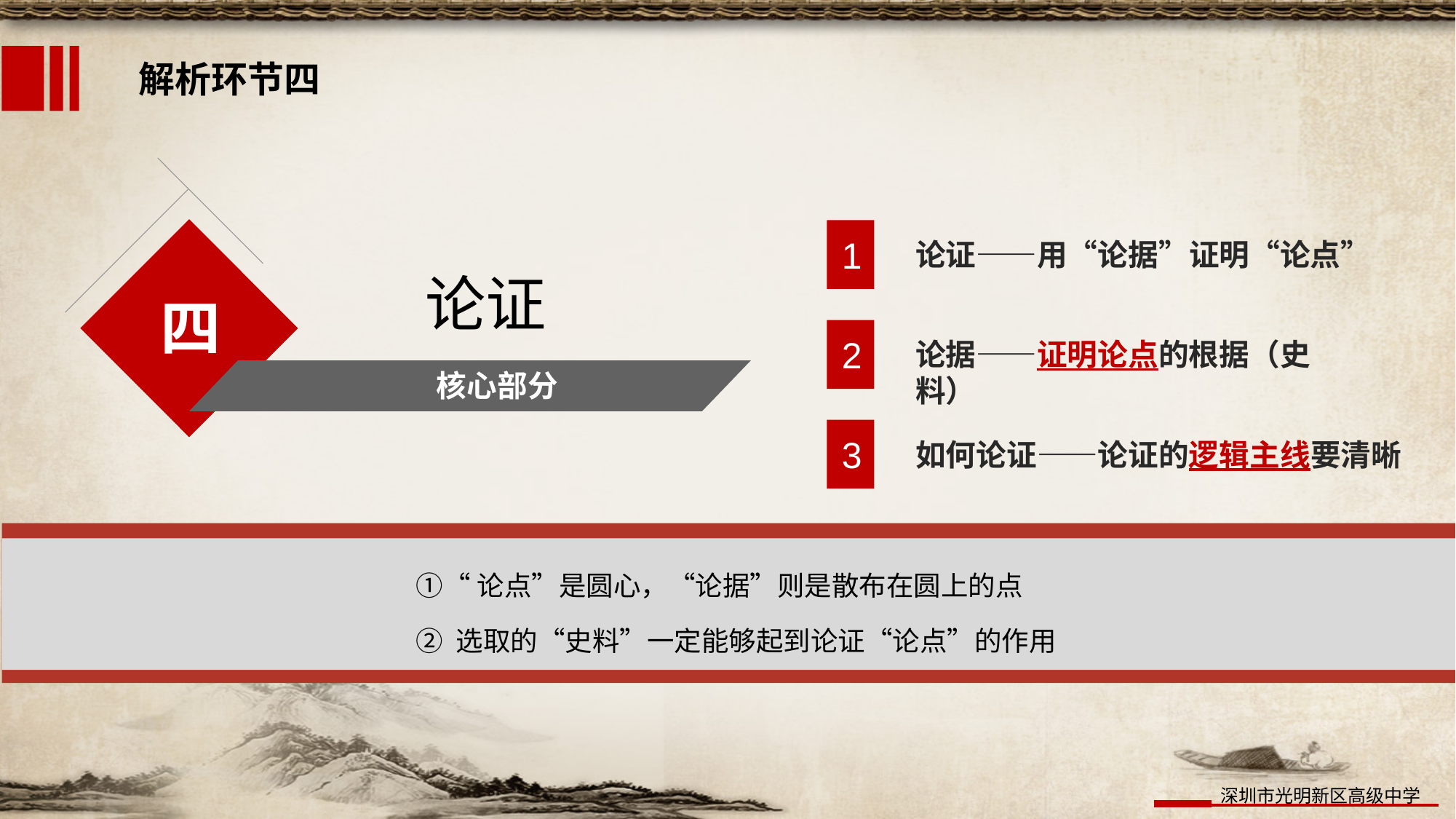

解析环节四

论证
四

核心部分

1
论证——用“论据”证明“论点”

2
论据——证明论点的根据（史料）

3
如何论证——论证的逻辑主线要清晰

①“论点”是圆心，“论据”则是散布在圆上的点
② 选取的“史料”一定能够起到论证“论点”的作用